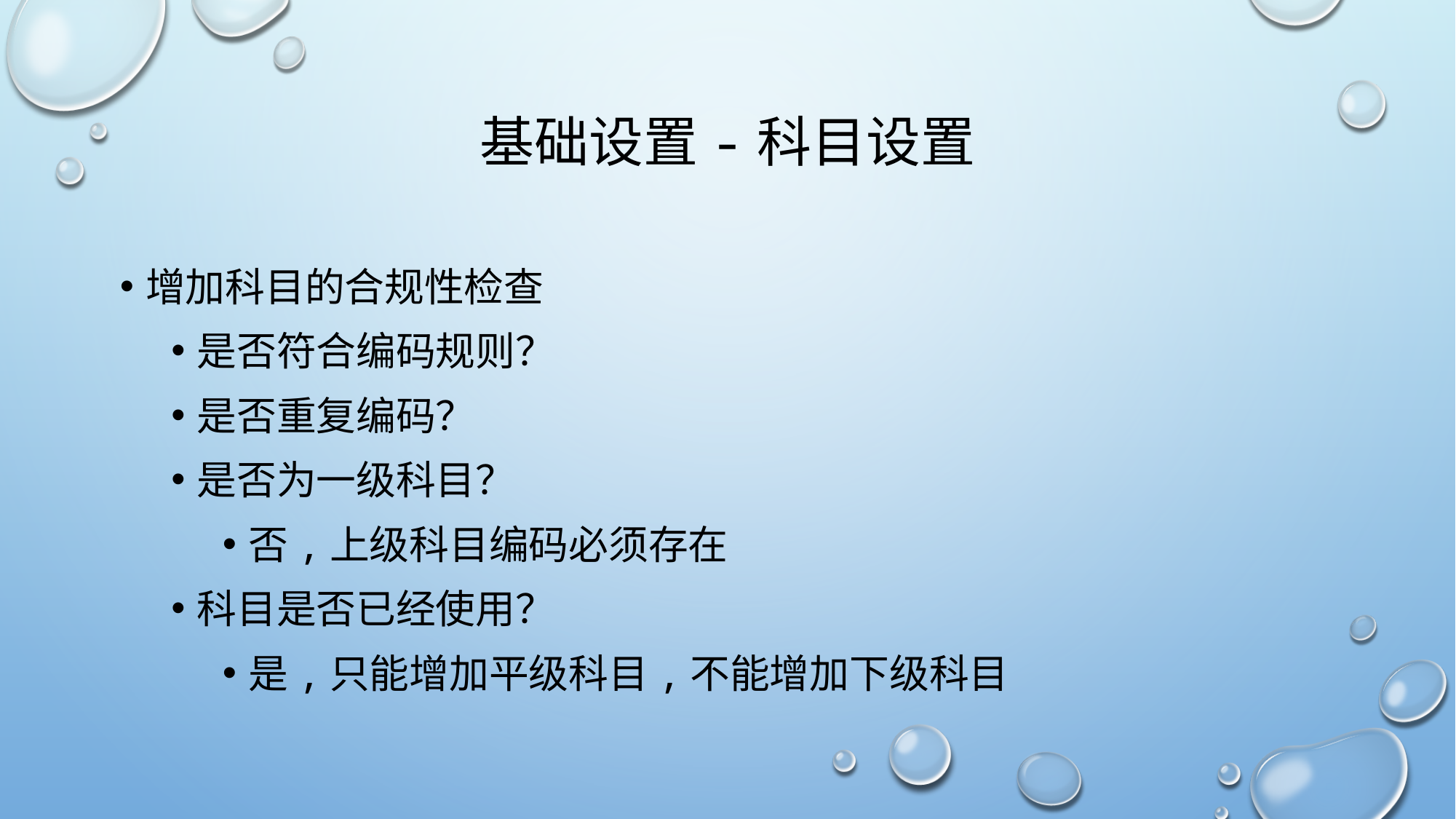

# 基础设置-科目设置
增加科目的合规性检查
是否符合编码规则？
是否重复编码？
是否为一级科目？
否,上级科目编码必须存在
科目是否已经使用？
是,只能增加平级科目,不能增加下级科目